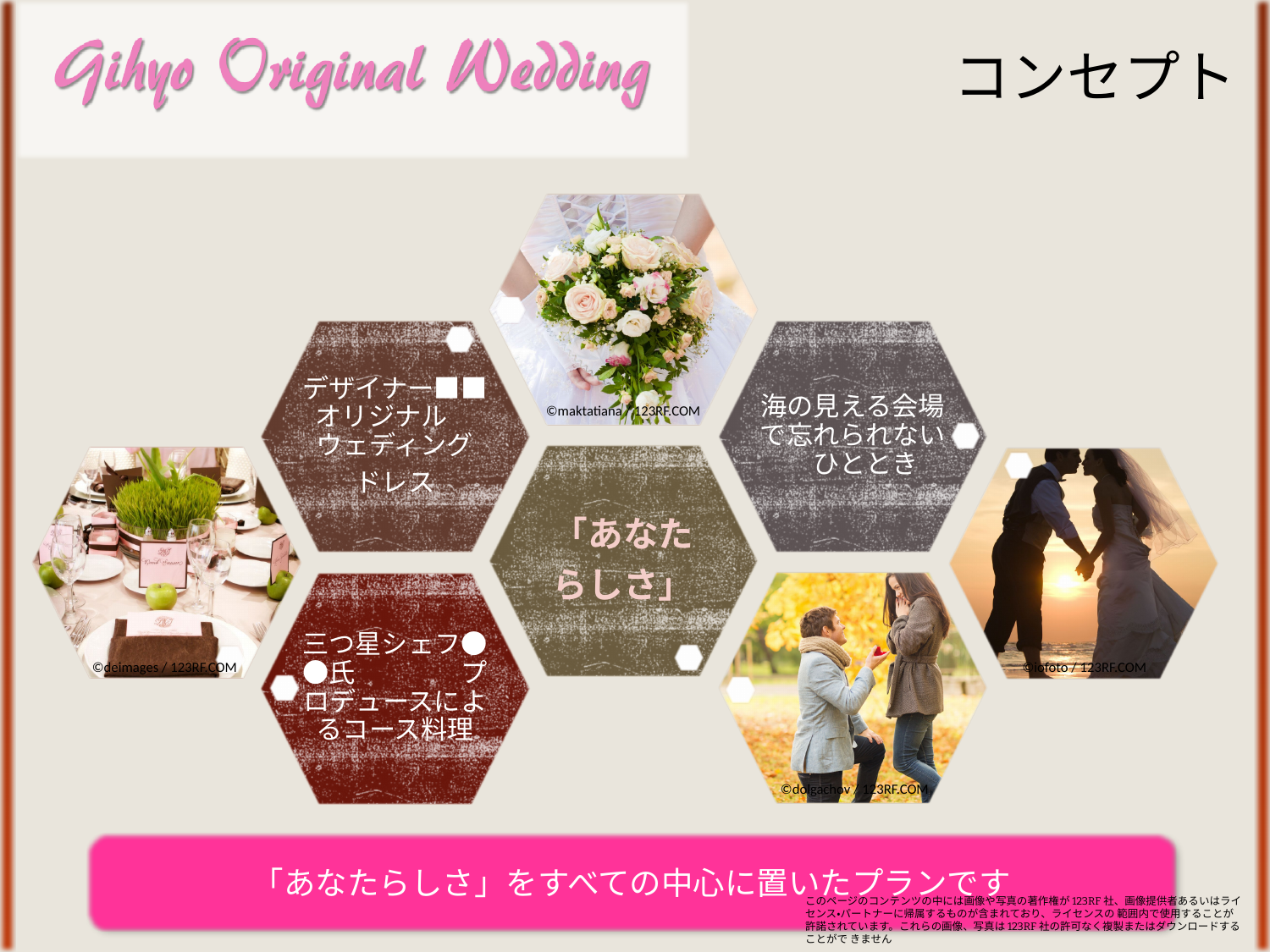

コンセプト
三つ星シェフ●●氏　　　　プロデュースによるコース料理
「あなた
らしさ」
デザイナー■■オリジナル　ウェディング
ドレス
海の見える会場で忘れられない　ひととき
©maktatiana / 123RF.COM
©deimages / 123RF.COM
©iofoto / 123RF.COM
©dolgachov / 123RF.COM
「あなたらしさ」をすべての中心に置いたプランです
このページのコンテンツの中には画像や写真の著作権が123RF社、画像提供者あるいはライセンス・パートナーに帰属するものが含まれており、ライセンスの 範囲内で使用することが許諾されています。これらの画像、写真は123RF社の許可なく複製またはダウンロードすることがで きません